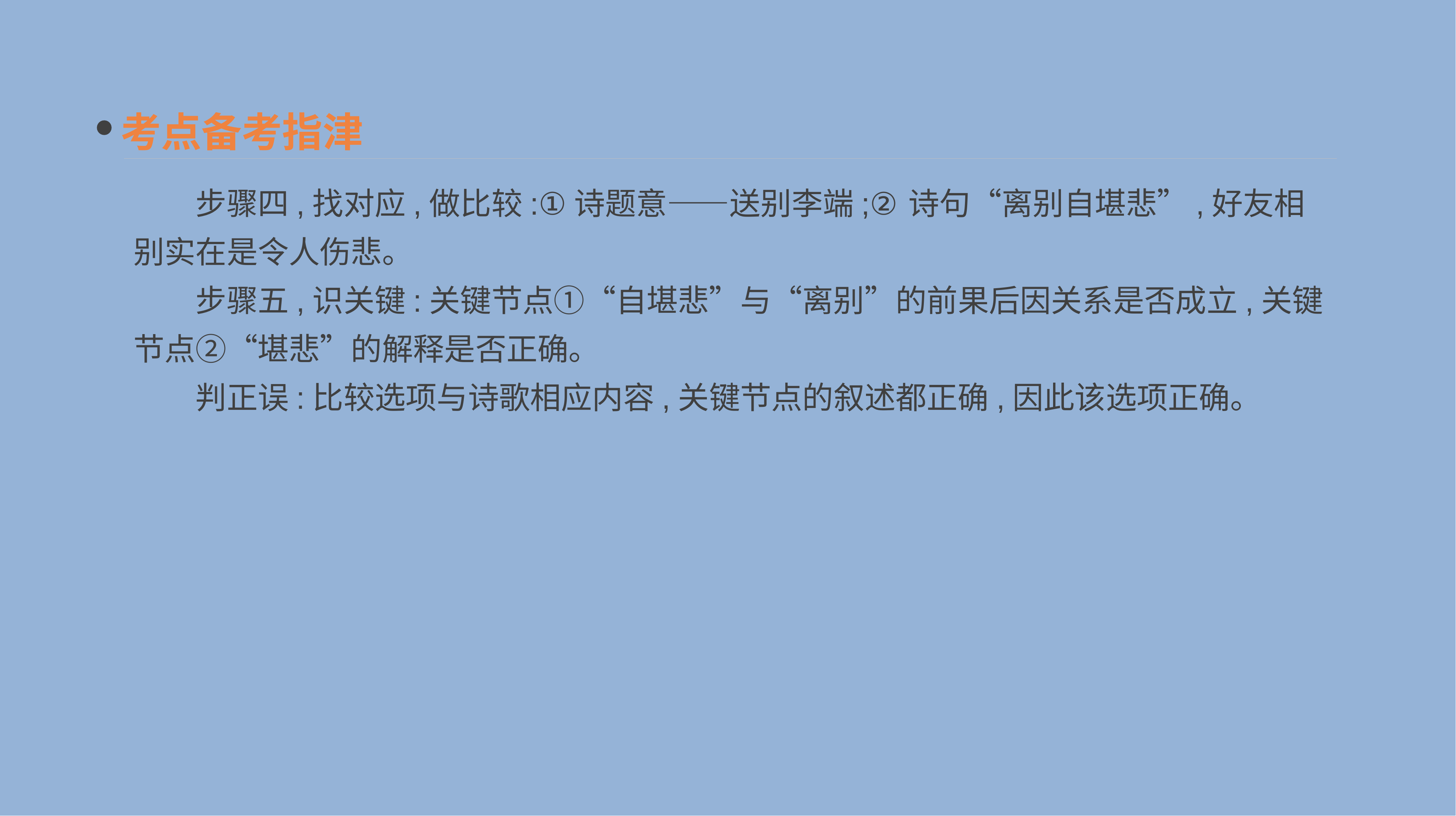

考点备考指津

　　步骤四,找对应,做比较:①诗题意——送别李端;②诗句“离别自堪悲”,好友相别实在是令人伤悲。
　　步骤五,识关键:关键节点①“自堪悲”与“离别”的前果后因关系是否成立,关键节点②“堪悲”的解释是否正确。
　　判正误:比较选项与诗歌相应内容,关键节点的叙述都正确,因此该选项正确。